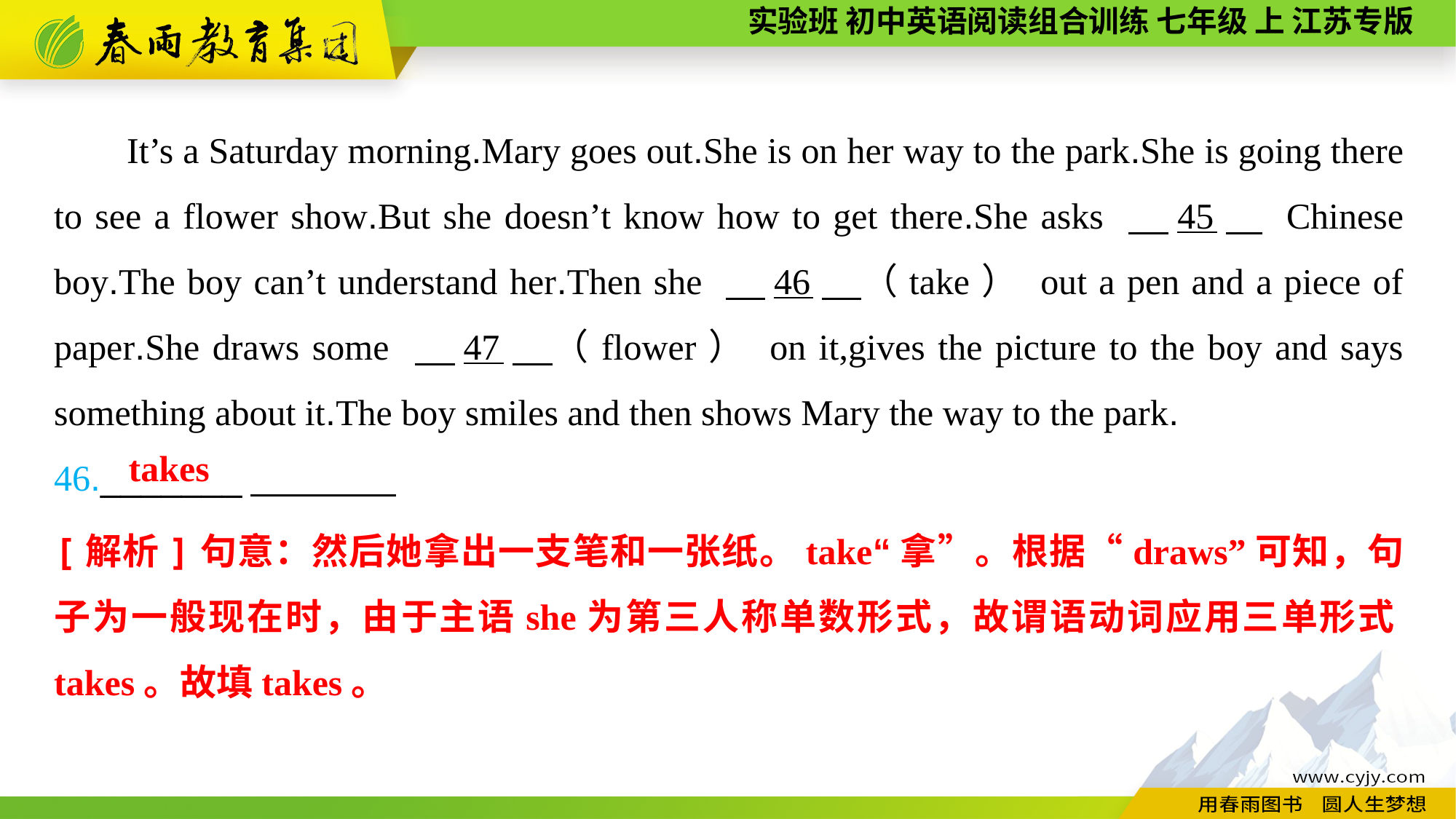

It’s a Saturday morning.Mary goes out.She is on her way to the park.She is going there to see a flower show.But she doesn’t know how to get there.She asks 　45　 Chinese boy.The boy can’t understand her.Then she 　46　（take） out a pen and a piece of paper.She draws some 　47　（flower） on it,gives the picture to the boy and says something about it.The boy smiles and then shows Mary the way to the park.
46._______
takes
[解析]句意：然后她拿出一支笔和一张纸。take“拿”。根据“draws”可知，句子为一般现在时，由于主语she为第三人称单数形式，故谓语动词应用三单形式takes。故填takes。